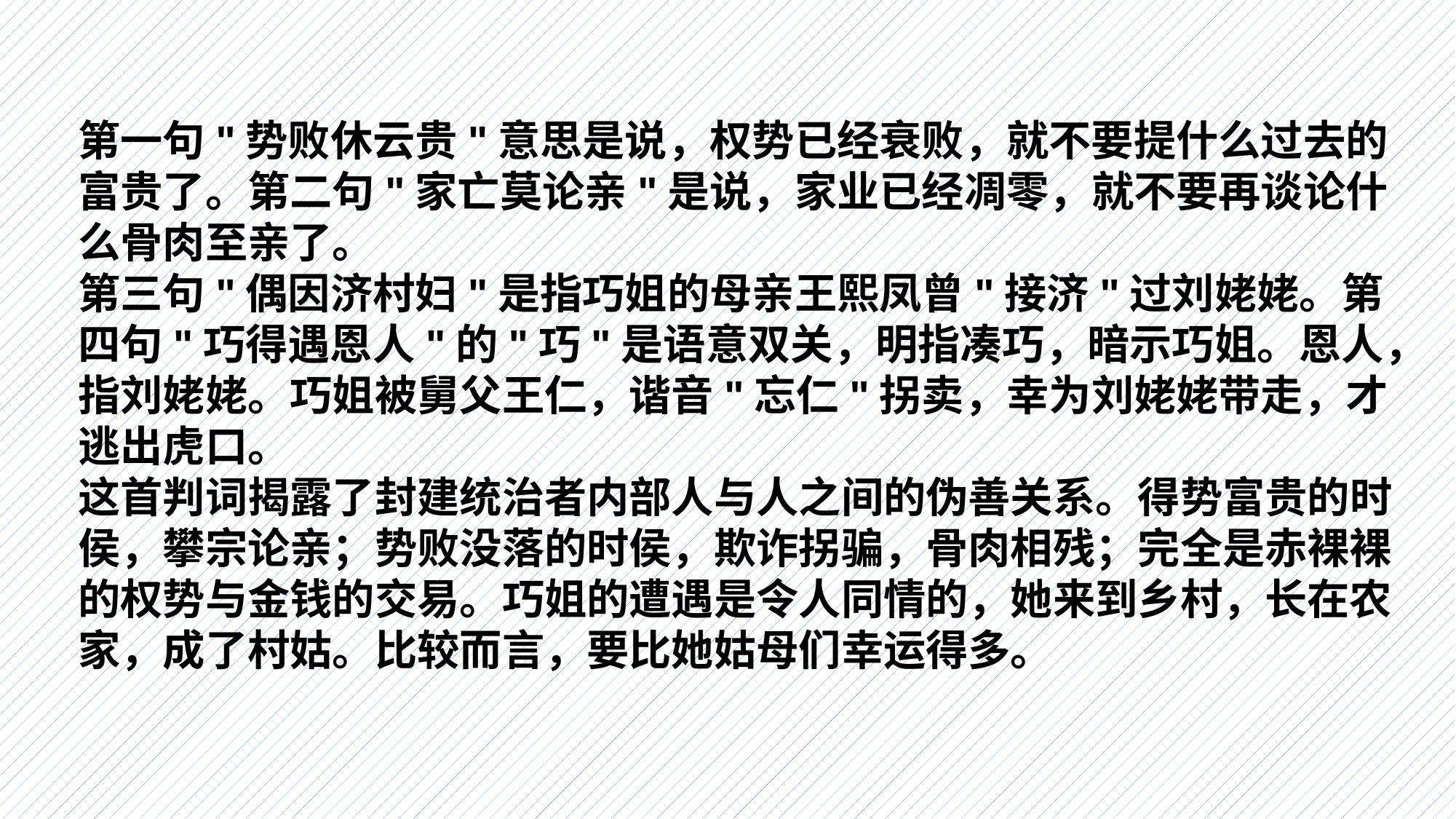

第一句"势败休云贵"意思是说，权势已经衰败，就不要提什么过去的富贵了。第二句"家亡莫论亲"是说，家业已经凋零，就不要再谈论什么骨肉至亲了。
第三句"偶因济村妇"是指巧姐的母亲王熙凤曾"接济"过刘姥姥。第四句"巧得遇恩人"的"巧"是语意双关，明指凑巧，暗示巧姐。恩人，指刘姥姥。巧姐被舅父王仁，谐音"忘仁"拐卖，幸为刘姥姥带走，才逃出虎口。
这首判词揭露了封建统治者内部人与人之间的伪善关系。得势富贵的时侯，攀宗论亲；势败没落的时侯，欺诈拐骗，骨肉相残；完全是赤裸裸的权势与金钱的交易。巧姐的遭遇是令人同情的，她来到乡村，长在农家，成了村姑。比较而言，要比她姑母们幸运得多。